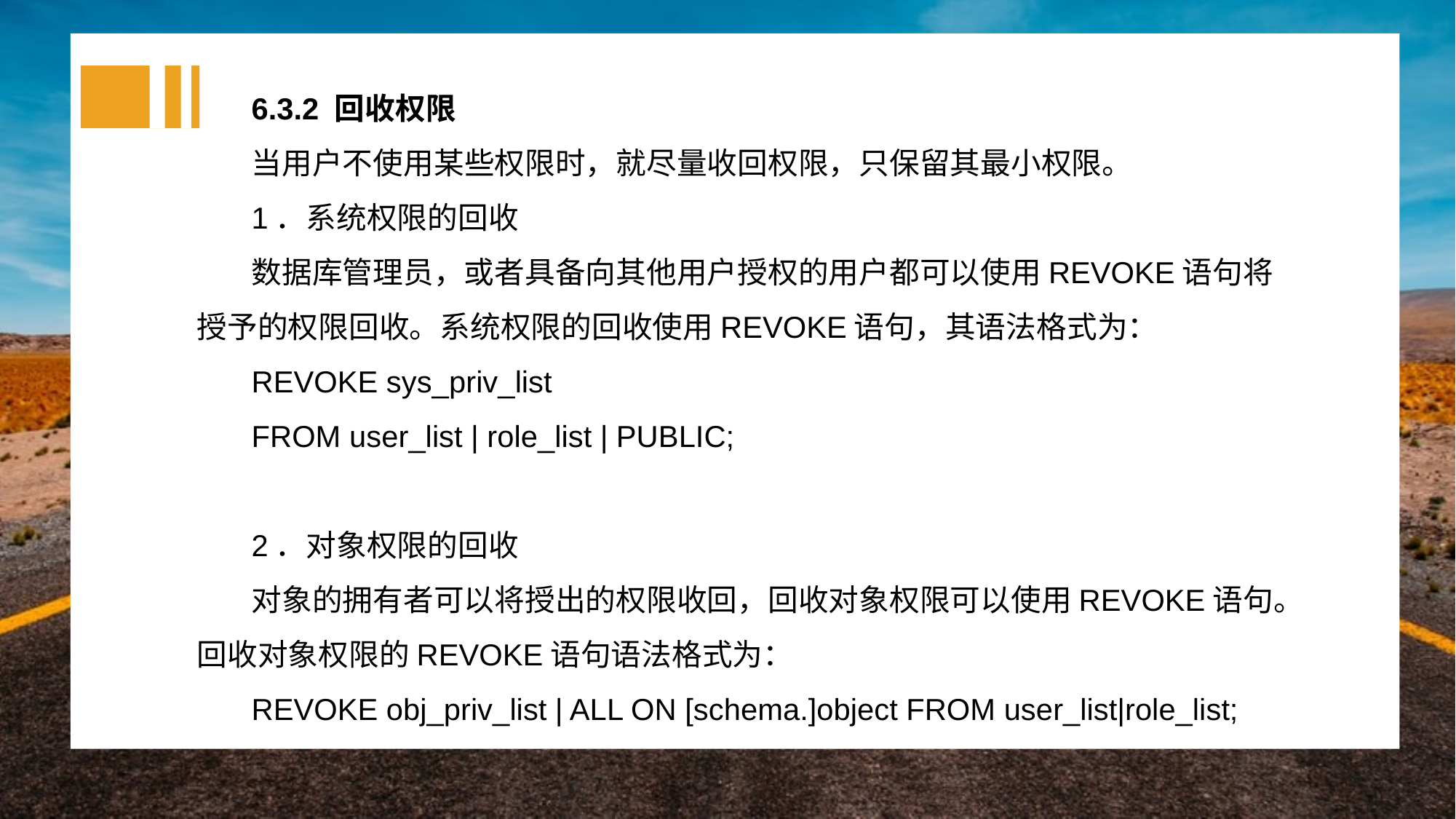

6.3.2 回收权限
当用户不使用某些权限时，就尽量收回权限，只保留其最小权限。
1．系统权限的回收
数据库管理员，或者具备向其他用户授权的用户都可以使用REVOKE语句将授予的权限回收。系统权限的回收使用REVOKE语句，其语法格式为：
REVOKE sys_priv_list
FROM user_list | role_list | PUBLIC;

2．对象权限的回收
对象的拥有者可以将授出的权限收回，回收对象权限可以使用REVOKE语句。回收对象权限的REVOKE语句语法格式为：
REVOKE obj_priv_list | ALL ON [schema.]object FROM user_list|role_list;